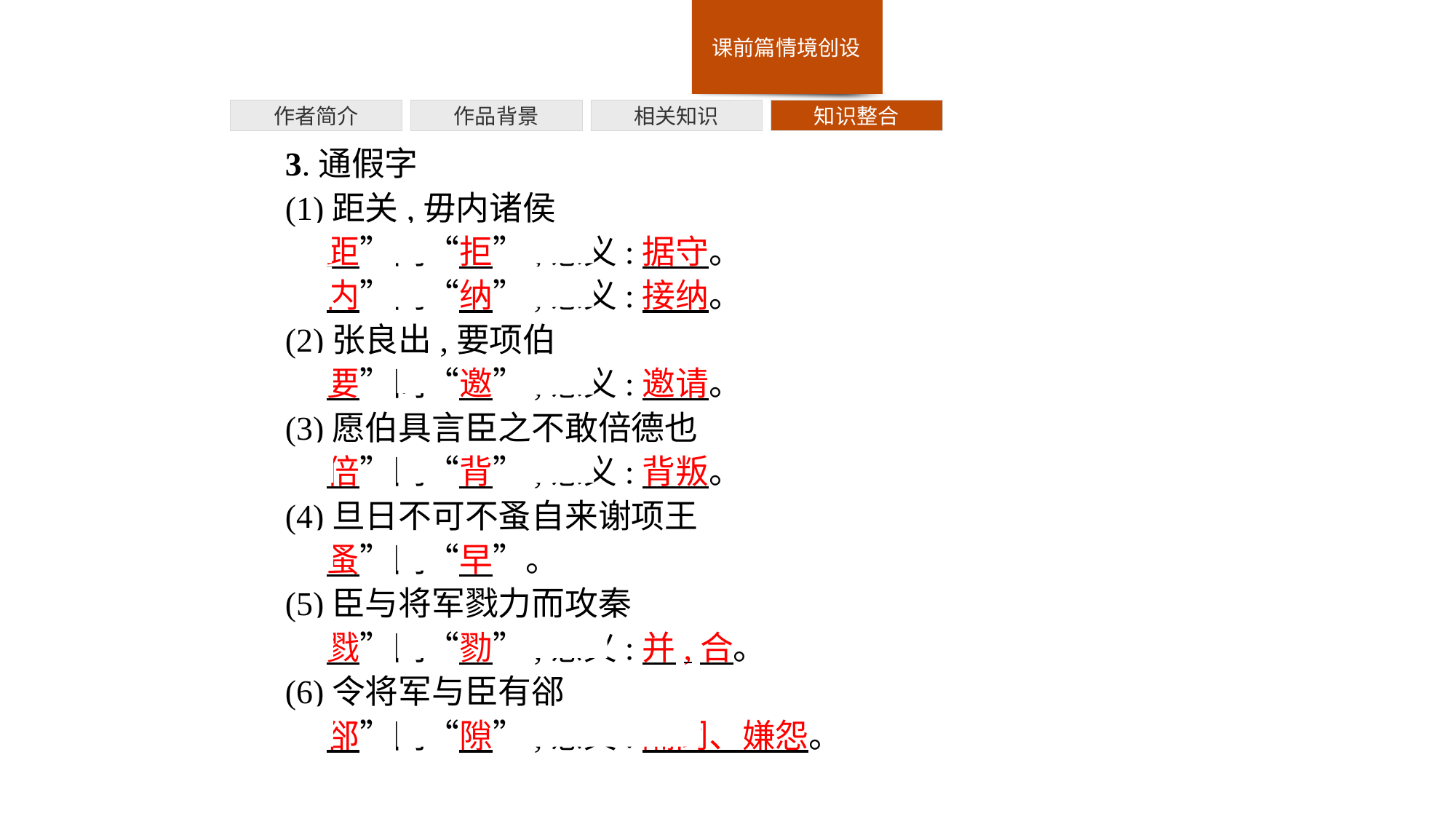

作者简介
作品背景
相关知识
知识整合
3.通假字
(1)距关,毋内诸侯
“距”同“拒”,意义:据守。
“内”同“纳”,意义:接纳。
(2)张良出,要项伯
“要”同“邀”,意义:邀请。
(3)愿伯具言臣之不敢倍德也
“倍”同“背”,意义:背叛。
(4)旦日不可不蚤自来谢项王
“蚤”同“早”。
(5)臣与将军戮力而攻秦
“戮”同“勠”,意义:并,合。
(6)令将军与臣有郤
“郤”同“隙”,意义:隔阂、嫌怨。